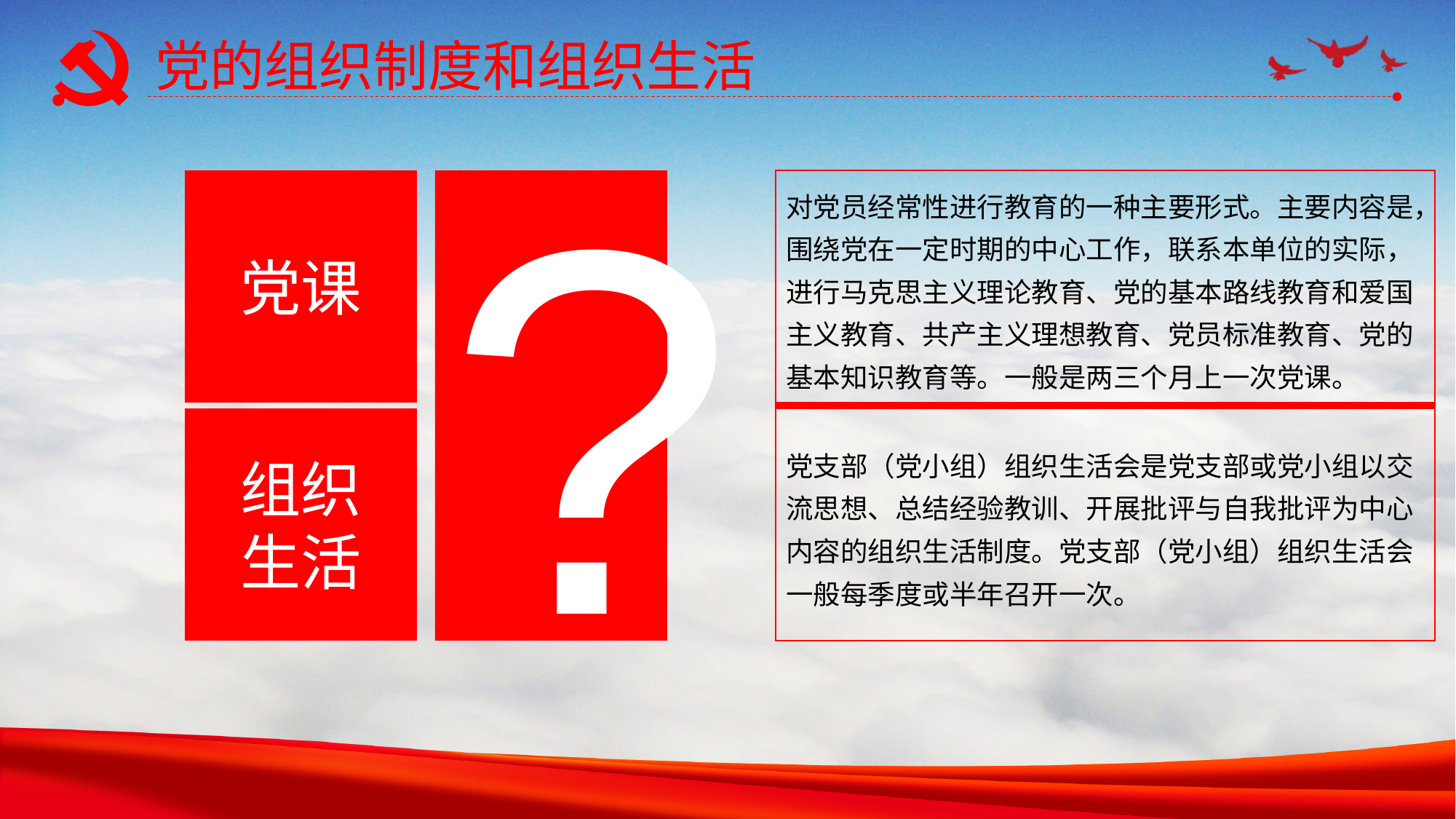

党的组织制度和组织生活
党课
?
对党员经常性进行教育的一种主要形式。主要内容是，围绕党在一定时期的中心工作，联系本单位的实际，进行马克思主义理论教育、党的基本路线教育和爱国主义教育、共产主义理想教育、党员标准教育、党的基本知识教育等。一般是两三个月上一次党课。

党支部（党小组）组织生活会是党支部或党小组以交流思想、总结经验教训、开展批评与自我批评为中心内容的组织生活制度。党支部（党小组）组织生活会一般每季度或半年召开一次。
组织
生活